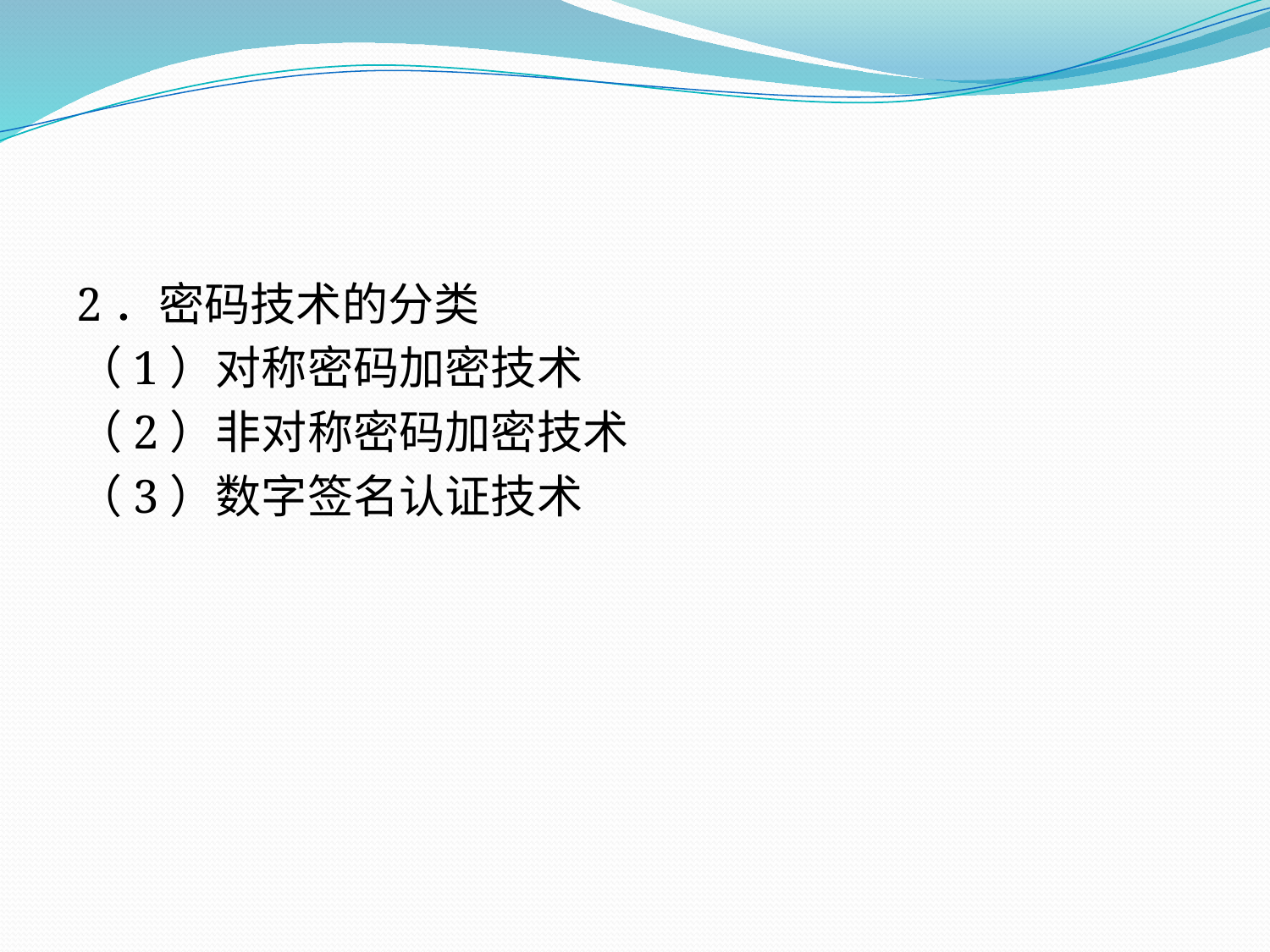

#
2．密码技术的分类
（1）对称密码加密技术
（2）非对称密码加密技术
（3）数字签名认证技术